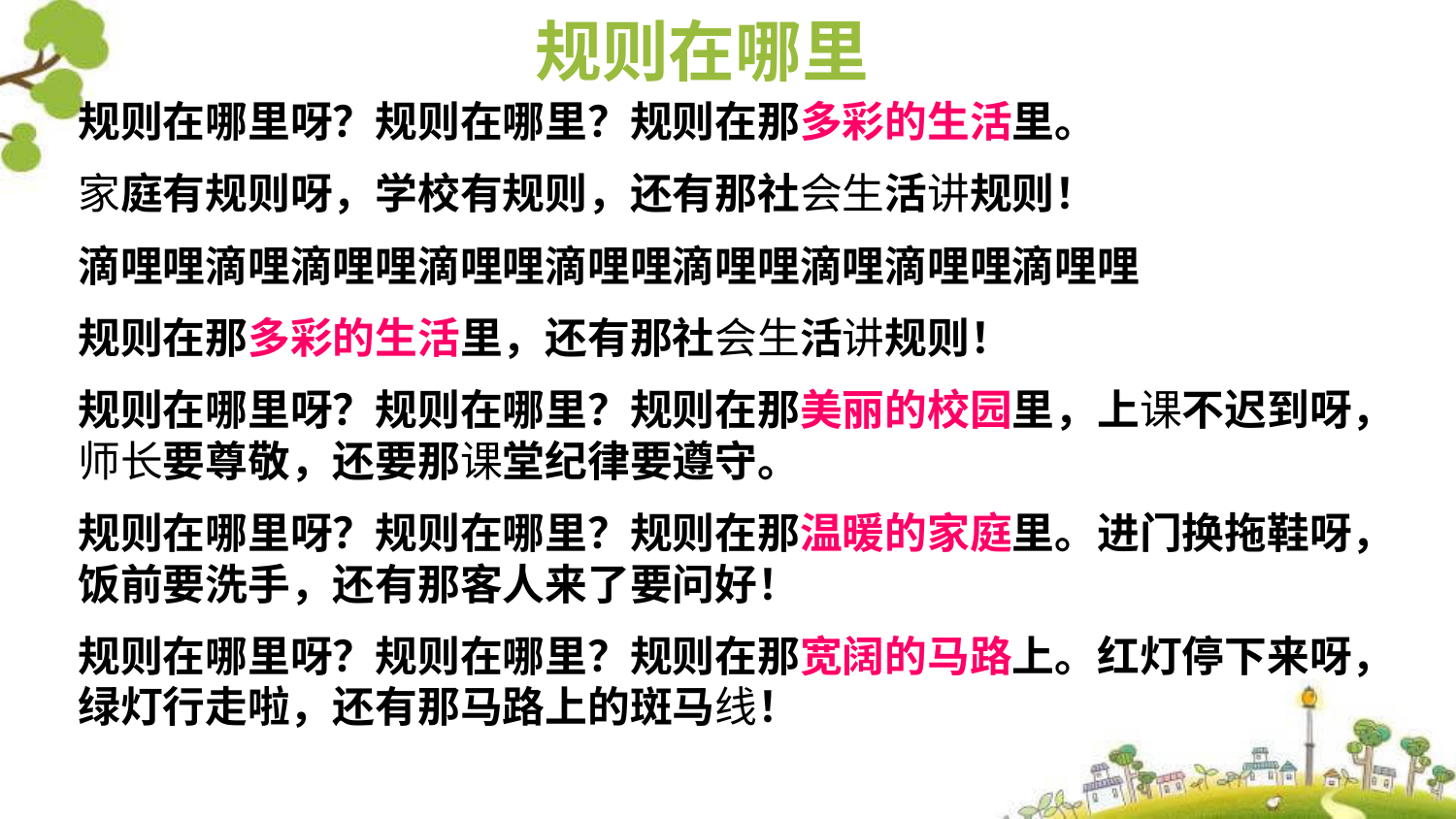

规则在哪里
规则在哪里呀？规则在哪里？规则在那多彩的生活里。
家庭有规则呀，学校有规则，还有那社会生活讲规则！
滴哩哩滴哩滴哩哩滴哩哩滴哩哩滴哩哩滴哩滴哩哩滴哩哩
规则在那多彩的生活里，还有那社会生活讲规则！
规则在哪里呀？规则在哪里？规则在那美丽的校园里，上课不迟到呀，师长要尊敬，还要那课堂纪律要遵守。
规则在哪里呀？规则在哪里？规则在那温暖的家庭里。进门换拖鞋呀，饭前要洗手，还有那客人来了要问好！
规则在哪里呀？规则在哪里？规则在那宽阔的马路上。红灯停下来呀，绿灯行走啦，还有那马路上的斑马线！